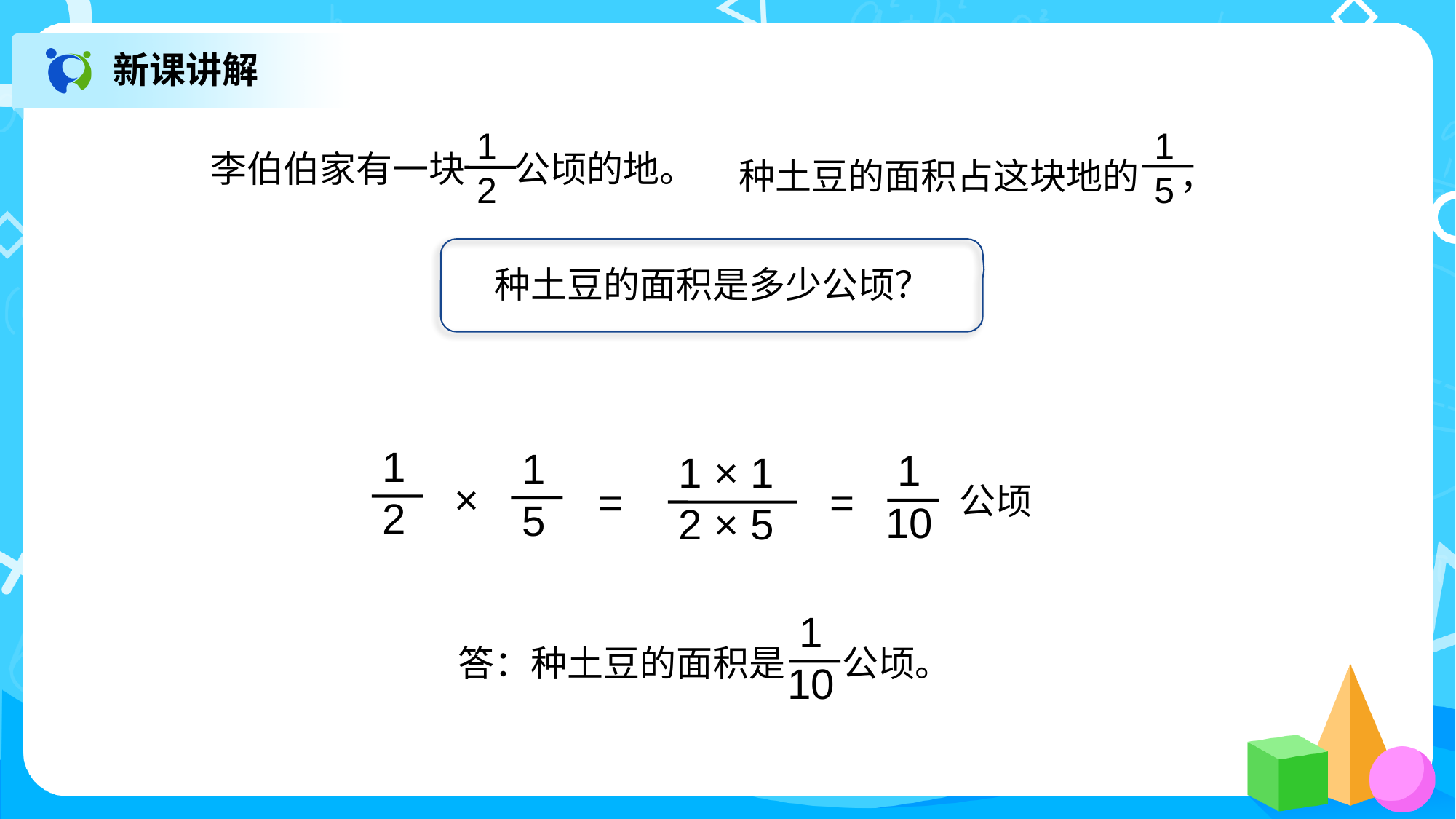

新课讲解
种土豆的面积占这块地的     ，
1
5

1
2

李伯伯家有一块      公顷的地。

种土豆的面积是多少公顷？
1
2

1
5

×
 1
10

公顷
=
1 × 1
2 × 5

=
 1
10

答：种土豆的面积是       公顷。